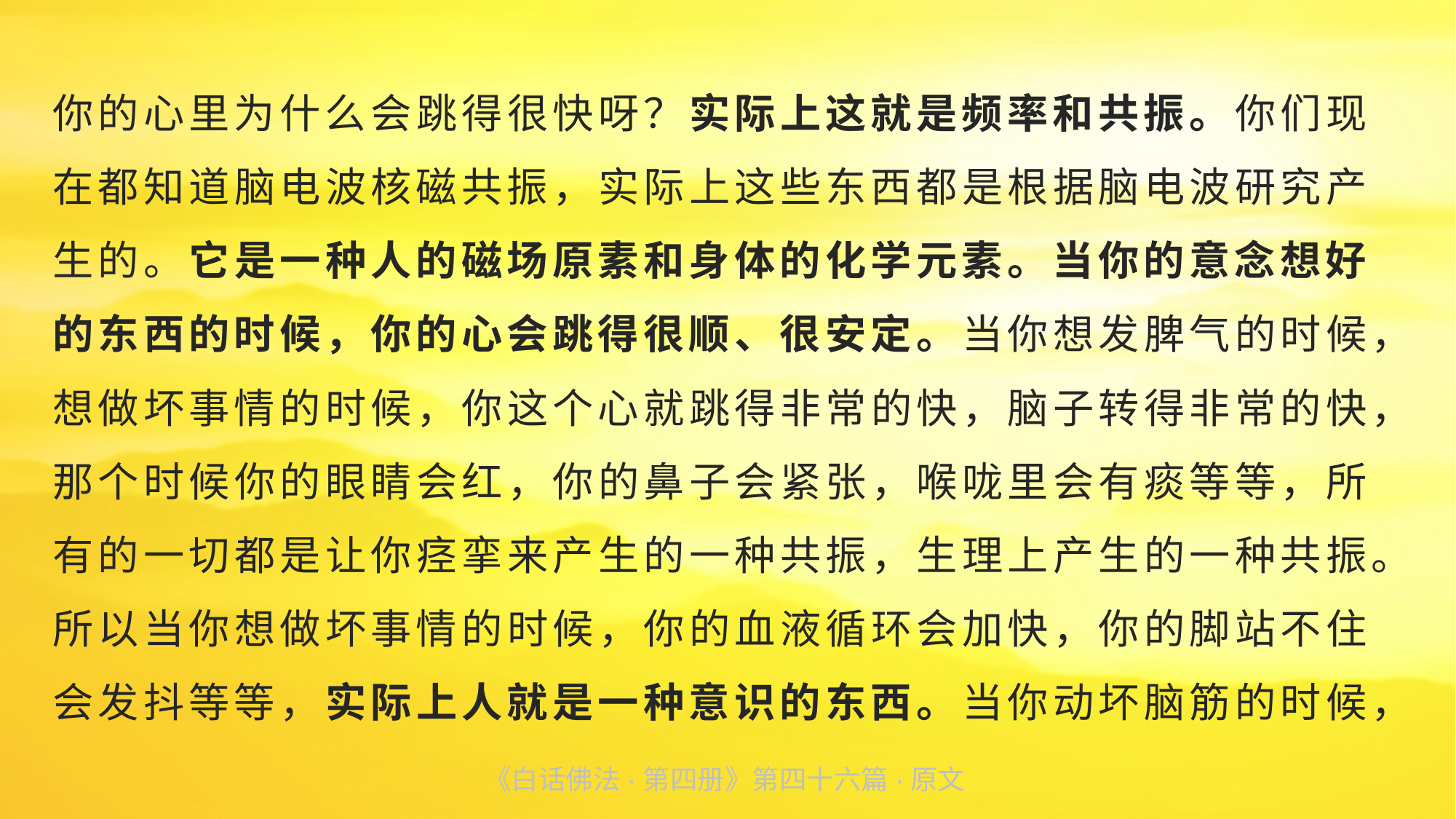

你的心里为什么会跳得很快呀？实际上这就是频率和共振。你们现在都知道脑电波核磁共振，实际上这些东西都是根据脑电波研究产生的。它是一种人的磁场原素和身体的化学元素。当你的意念想好的东西的时候，你的心会跳得很顺、很安定。当你想发脾气的时候，想做坏事情的时候，你这个心就跳得非常的快，脑子转得非常的快，那个时候你的眼睛会红，你的鼻子会紧张，喉咙里会有痰等等，所有的一切都是让你痉挛来产生的一种共振，生理上产生的一种共振。所以当你想做坏事情的时候，你的血液循环会加快，你的脚站不住会发抖等等，实际上人就是一种意识的东西。当你动坏脑筋的时候，
《白话佛法·第四册》第四十六篇·原文